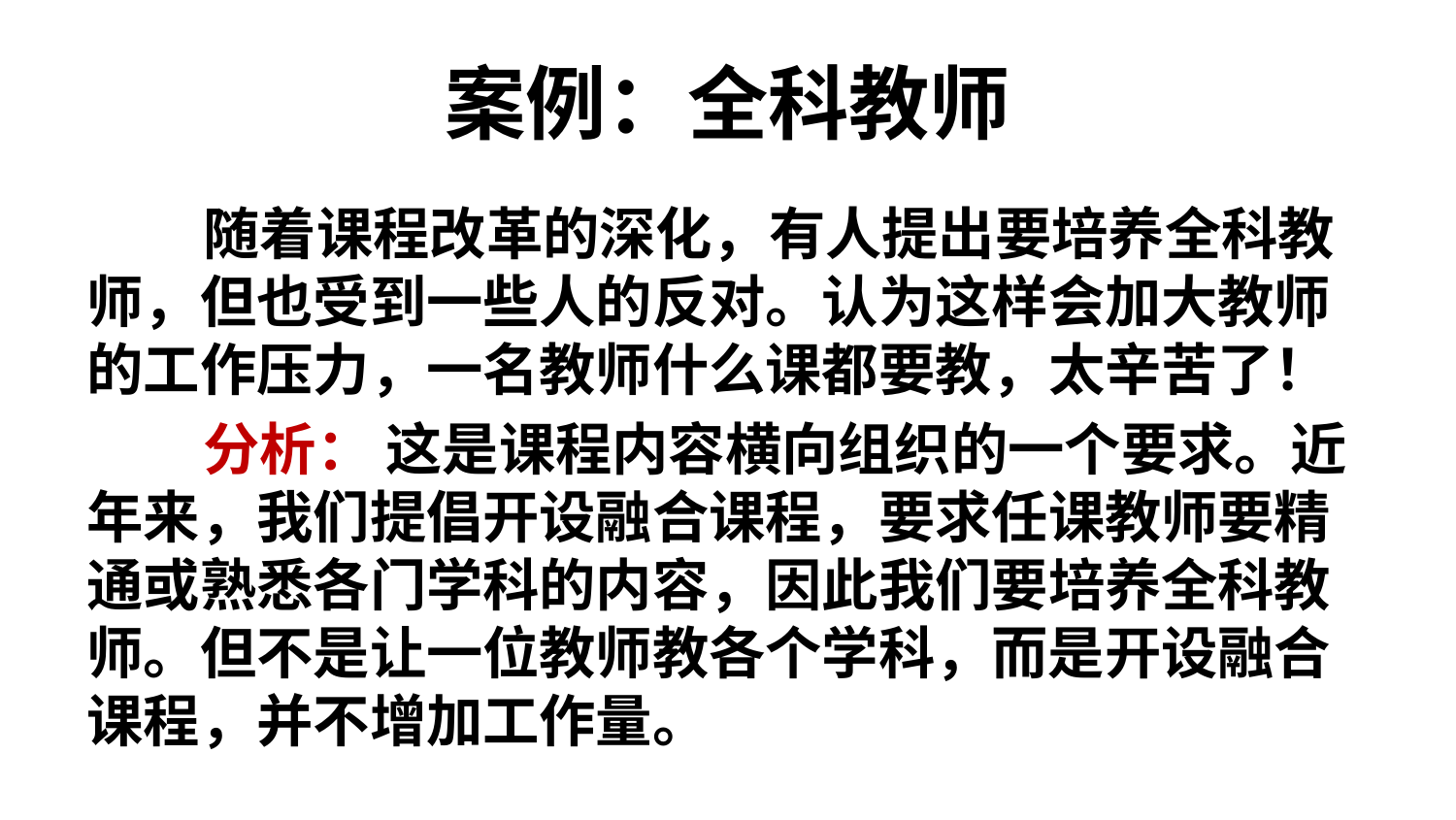

# 案例：全科教师
        随着课程改革的深化，有人提出要培养全科教师，但也受到一些人的反对。认为这样会加大教师的工作压力，一名教师什么课都要教，太辛苦了！
        分析： 这是课程内容横向组织的一个要求。近年来，我们提倡开设融合课程，要求任课教师要精通或熟悉各门学科的内容，因此我们要培养全科教师。但不是让一位教师教各个学科，而是开设融合课程，并不增加工作量。